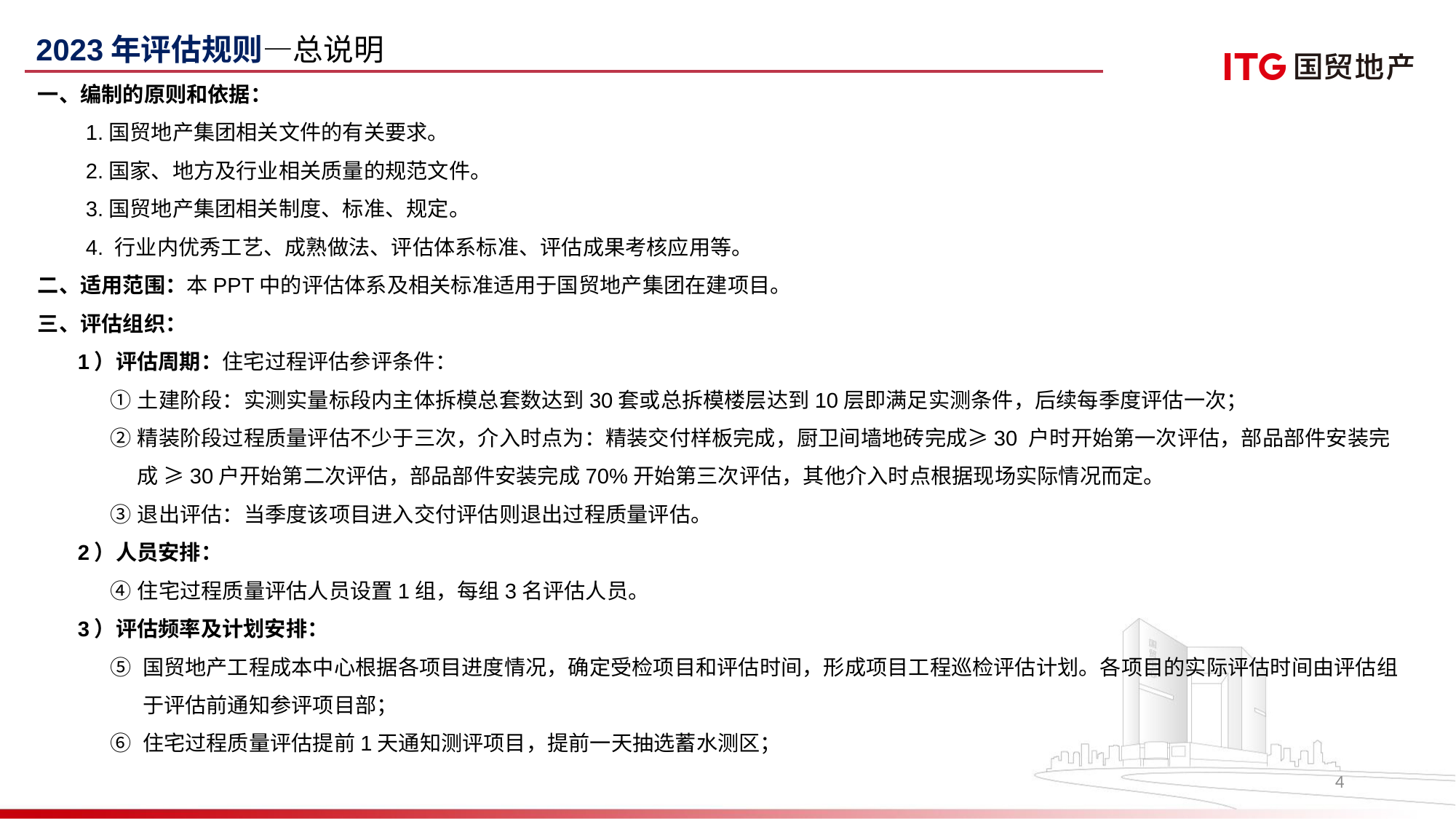

2023年评估规则—总说明
一、编制的原则和依据：
        1.国贸地产集团相关文件的有关要求。
        2.国家、地方及行业相关质量的规范文件。
        3.国贸地产集团相关制度、标准、规定。
        4. 行业内优秀工艺、成熟做法、评估体系标准、评估成果考核应用等。
二、适用范围：本PPT中的评估体系及相关标准适用于国贸地产集团在建项目。
三、评估组织：
1）评估周期：住宅过程评估参评条件：
土建阶段：实测实量标段内主体拆模总套数达到30套或总拆模楼层达到10层即满足实测条件，后续每季度评估一次；
精装阶段过程质量评估不少于三次，介入时点为：精装交付样板完成，厨卫间墙地砖完成≥30 户时开始第一次评估，部品部件安装完成 ≥30户开始第二次评估，部品部件安装完成70%开始第三次评估，其他介入时点根据现场实际情况而定。
退出评估：当季度该项目进入交付评估则退出过程质量评估。
2）人员安排：
住宅过程质量评估人员设置1组，每组3名评估人员。
3）评估频率及计划安排：
国贸地产工程成本中心根据各项目进度情况，确定受检项目和评估时间，形成项目工程巡检评估计划。各项目的实际评估时间由评估组于评估前通知参评项目部；
住宅过程质量评估提前1天通知测评项目，提前一天抽选蓄水测区；
4